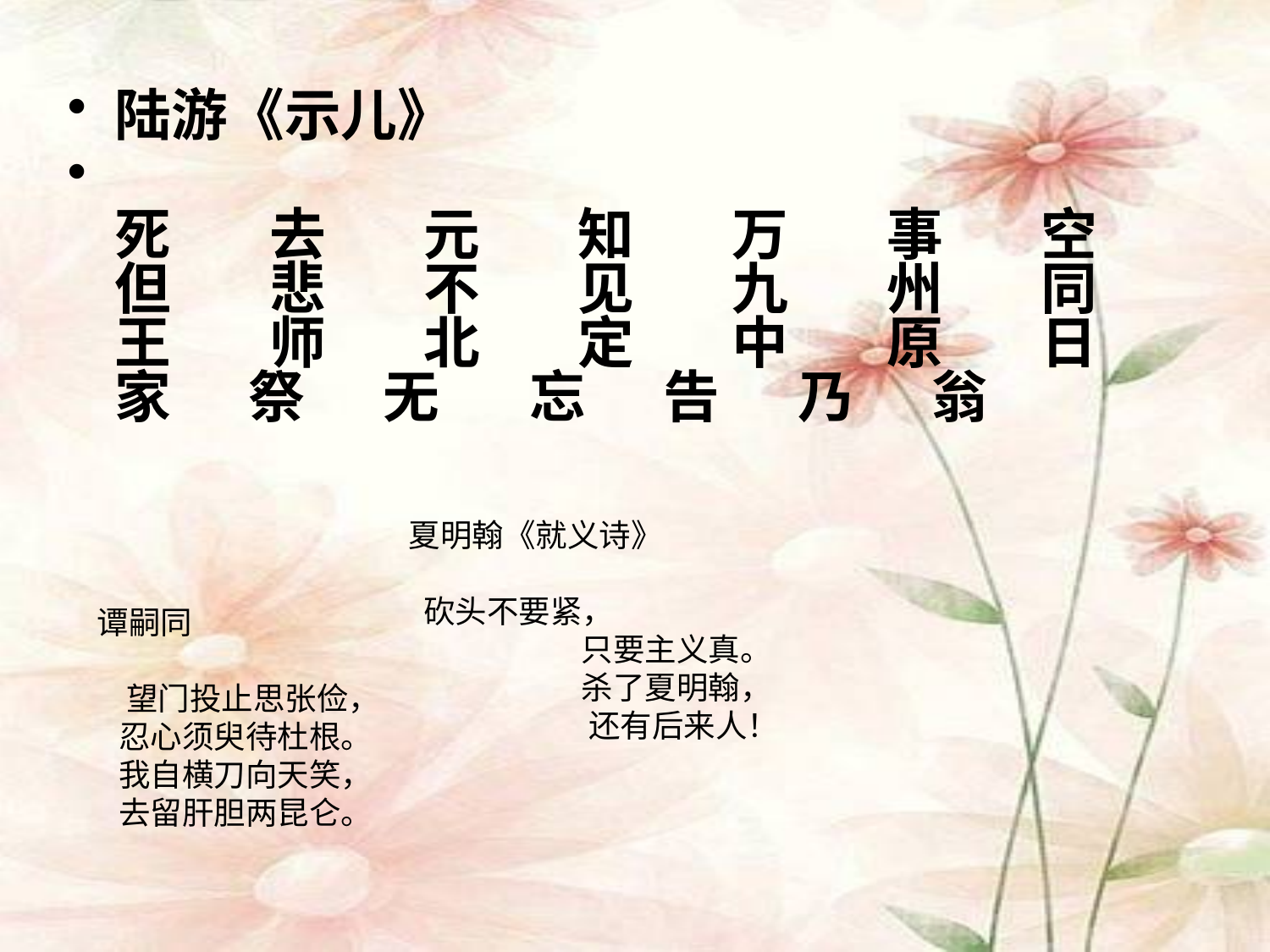

陆游《示儿》
死去元知万事空
但悲不见九州同
王师北定中原日
家      祭      无       忘      告      乃      翁
夏明翰《就义诗》
 砍头不要紧，
                        只要主义真。
                        杀了夏明翰，
                         还有后来人！
谭嗣同
   望门投止思张俭，
   忍心须臾待杜根。
   我自横刀向天笑，
   去留肝胆两昆仑。